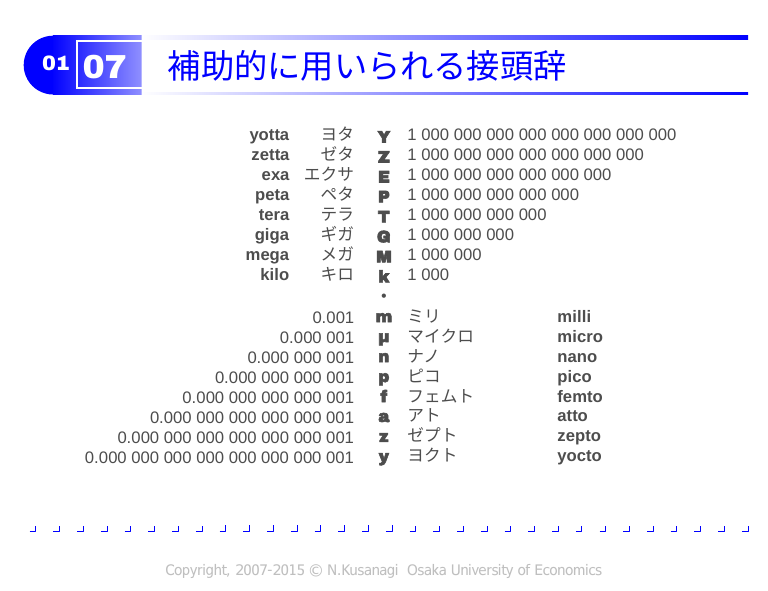

# 07   補助的に用いられる接頭辞
yotta
zetta
exa
peta
tera
giga
mega
kilo
ヨタ
ゼタ
エクサ
ペタ
テラ
ギガ
メガ
キロ
Y
Z
E
P
T
G
M
k
・
m
μ
n
p
f
a
z
y
1 000 000 000 000 000 000 000 000
1 000 000 000 000 000 000 000
1 000 000 000 000 000 000
1 000 000 000 000 000
1 000 000 000 000
1 000 000 000
1 000 000
1 000
ミリ	milli
マイクロ	micro
ナノ	nano
ピコ	pico
フェムト	femto
アト	atto
ゼプト	zepto
ヨクト	yocto
0.001
0.000 001
0.000 000 001
0.000 000 000 001
0.000 000 000 000 001
0.000 000 000 000 000 001
0.000 000 000 000 000 000 001
0.000 000 000 000 000 000 000 001